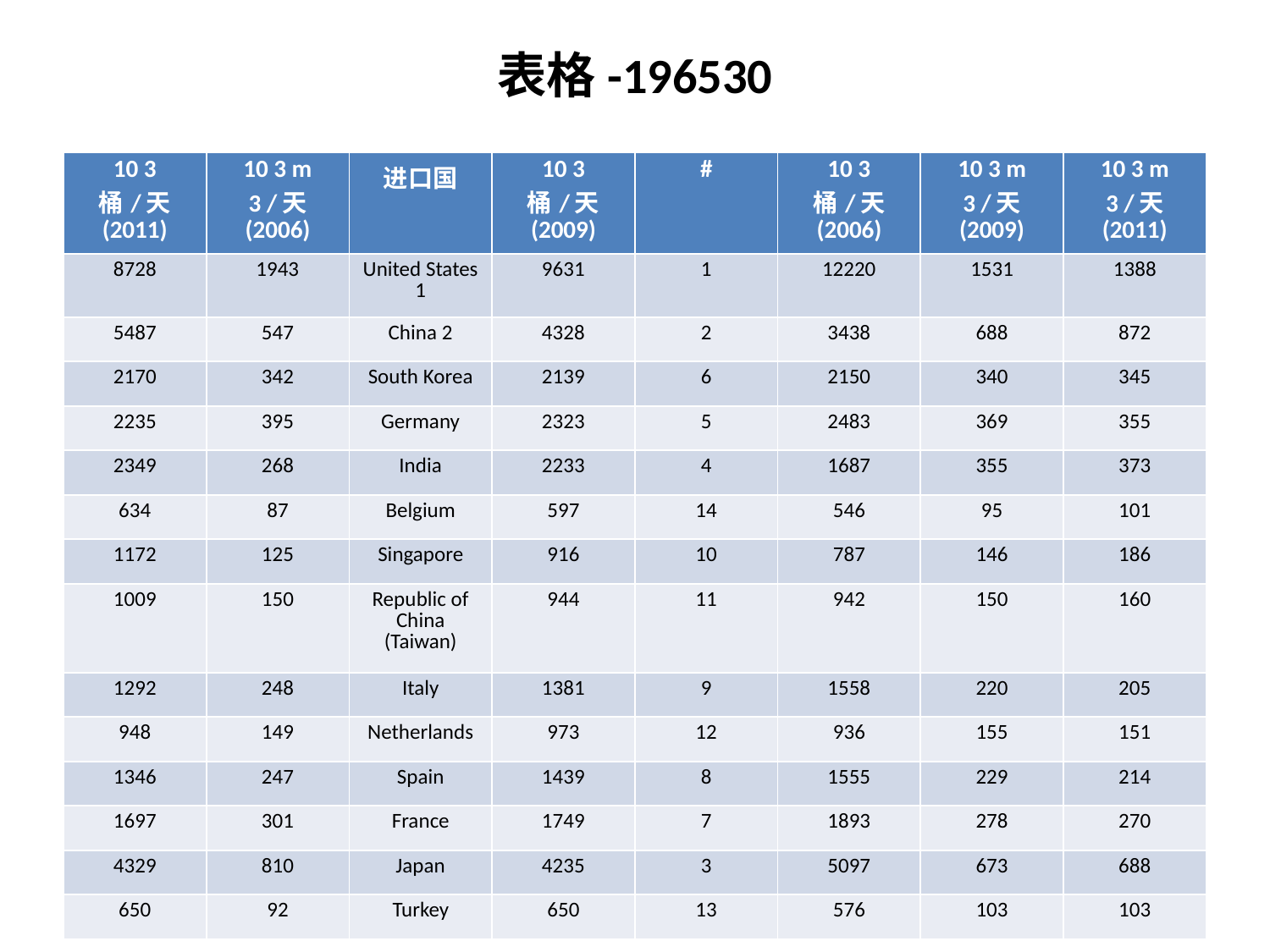

表格-196530
| 10 3 桶/天 (2011) | 10 3 m 3 /天 (2006) | 进口国 | 10 3 桶/天 (2009) | # | 10 3 桶/天 (2006) | 10 3 m 3 /天 (2009) | 10 3 m 3 /天 (2011) |
| --- | --- | --- | --- | --- | --- | --- | --- |
| 8728 | 1943 | United States 1 | 9631 | 1 | 12220 | 1531 | 1388 |
| 5487 | 547 | China 2 | 4328 | 2 | 3438 | 688 | 872 |
| 2170 | 342 | South Korea | 2139 | 6 | 2150 | 340 | 345 |
| 2235 | 395 | Germany | 2323 | 5 | 2483 | 369 | 355 |
| 2349 | 268 | India | 2233 | 4 | 1687 | 355 | 373 |
| 634 | 87 | Belgium | 597 | 14 | 546 | 95 | 101 |
| 1172 | 125 | Singapore | 916 | 10 | 787 | 146 | 186 |
| 1009 | 150 | Republic of China (Taiwan) | 944 | 11 | 942 | 150 | 160 |
| 1292 | 248 | Italy | 1381 | 9 | 1558 | 220 | 205 |
| 948 | 149 | Netherlands | 973 | 12 | 936 | 155 | 151 |
| 1346 | 247 | Spain | 1439 | 8 | 1555 | 229 | 214 |
| 1697 | 301 | France | 1749 | 7 | 1893 | 278 | 270 |
| 4329 | 810 | Japan | 4235 | 3 | 5097 | 673 | 688 |
| 650 | 92 | Turkey | 650 | 13 | 576 | 103 | 103 |